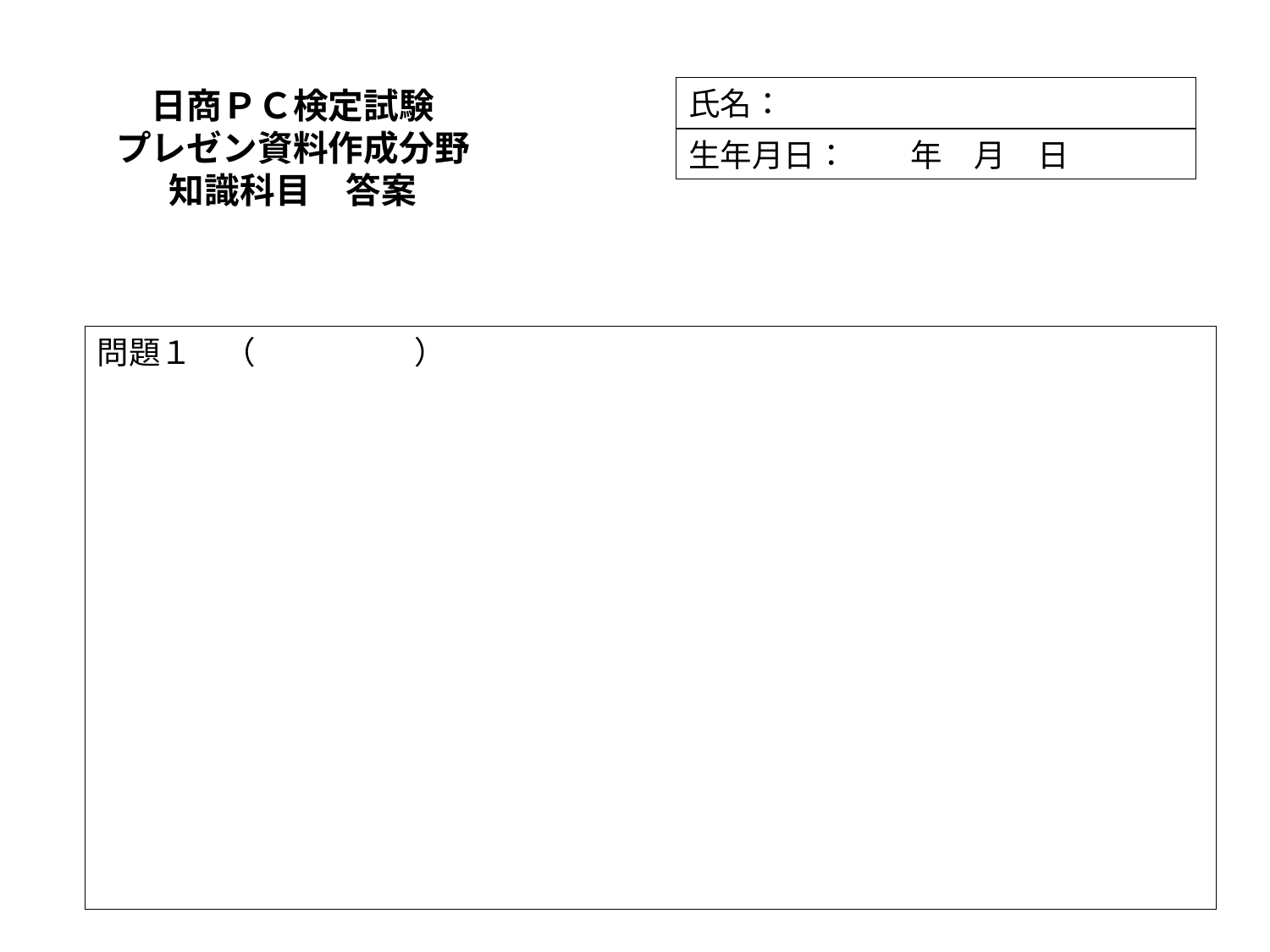

日商ＰＣ検定試験
プレゼン資料作成分野
知識科目　答案
氏名：
生年月日：　　年　月　日
問題１　（　　　　　）